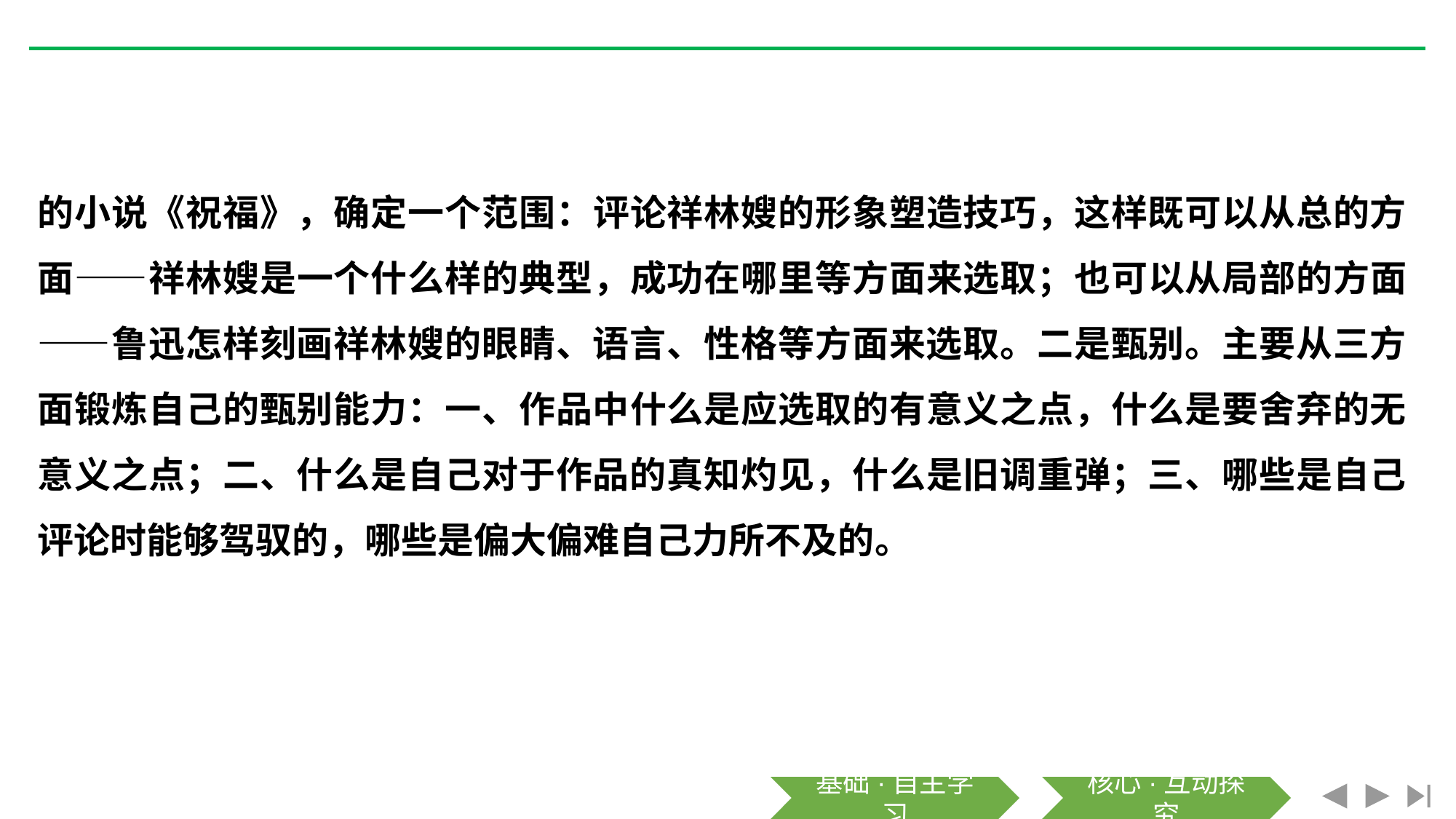

的小说《祝福》，确定一个范围：评论祥林嫂的形象塑造技巧，这样既可以从总的方面——祥林嫂是一个什么样的典型，成功在哪里等方面来选取；也可以从局部的方面——鲁迅怎样刻画祥林嫂的眼睛、语言、性格等方面来选取。二是甄别。主要从三方面锻炼自己的甄别能力：一、作品中什么是应选取的有意义之点，什么是要舍弃的无意义之点；二、什么是自己对于作品的真知灼见，什么是旧调重弹；三、哪些是自己评论时能够驾驭的，哪些是偏大偏难自己力所不及的。